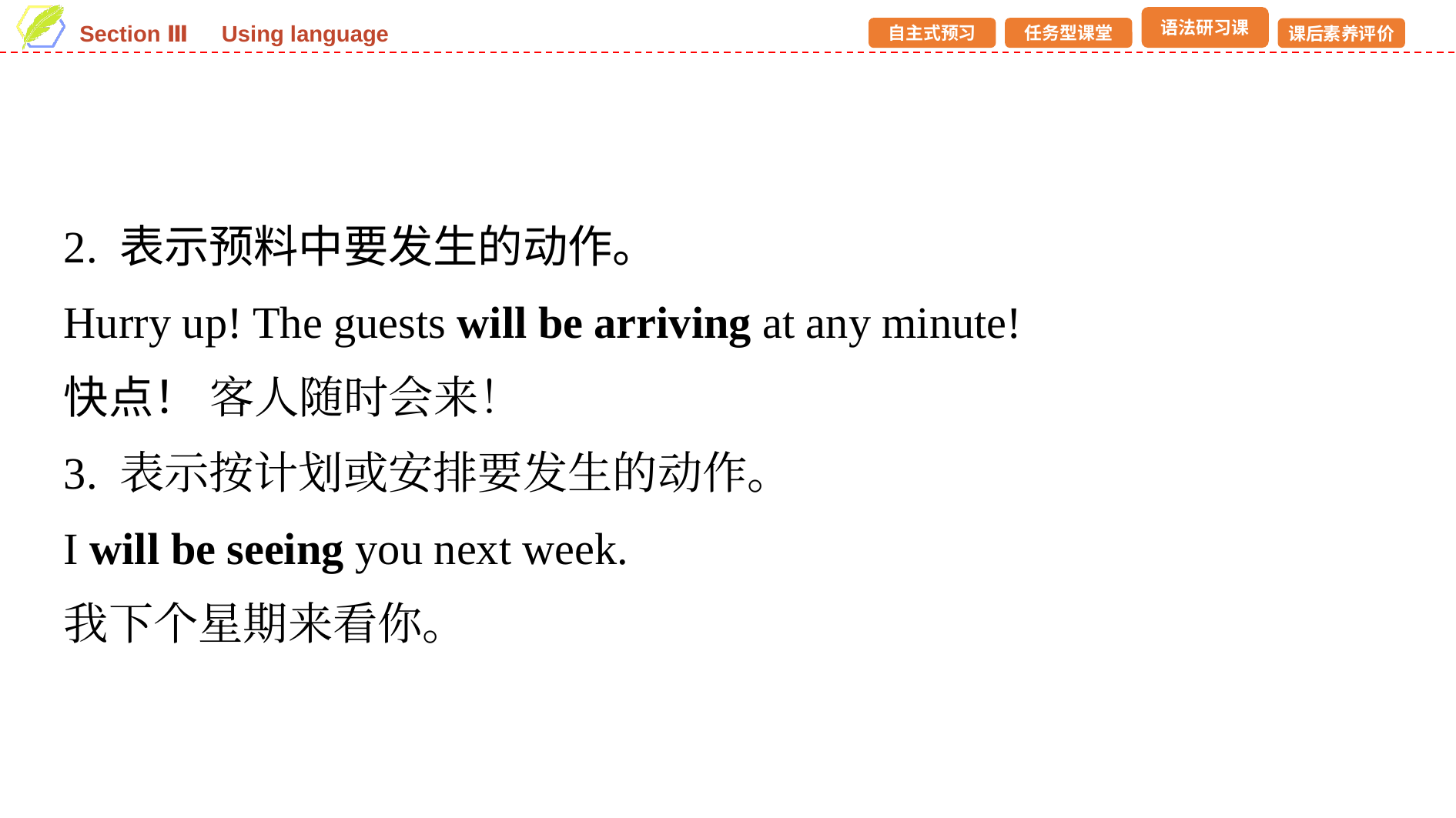

2. 表示预料中要发生的动作。
Hurry up! The guests will be arriving at any minute!
快点！ 客人随时会来！
3. 表示按计划或安排要发生的动作。
I will be seeing you next week.
我下个星期来看你。